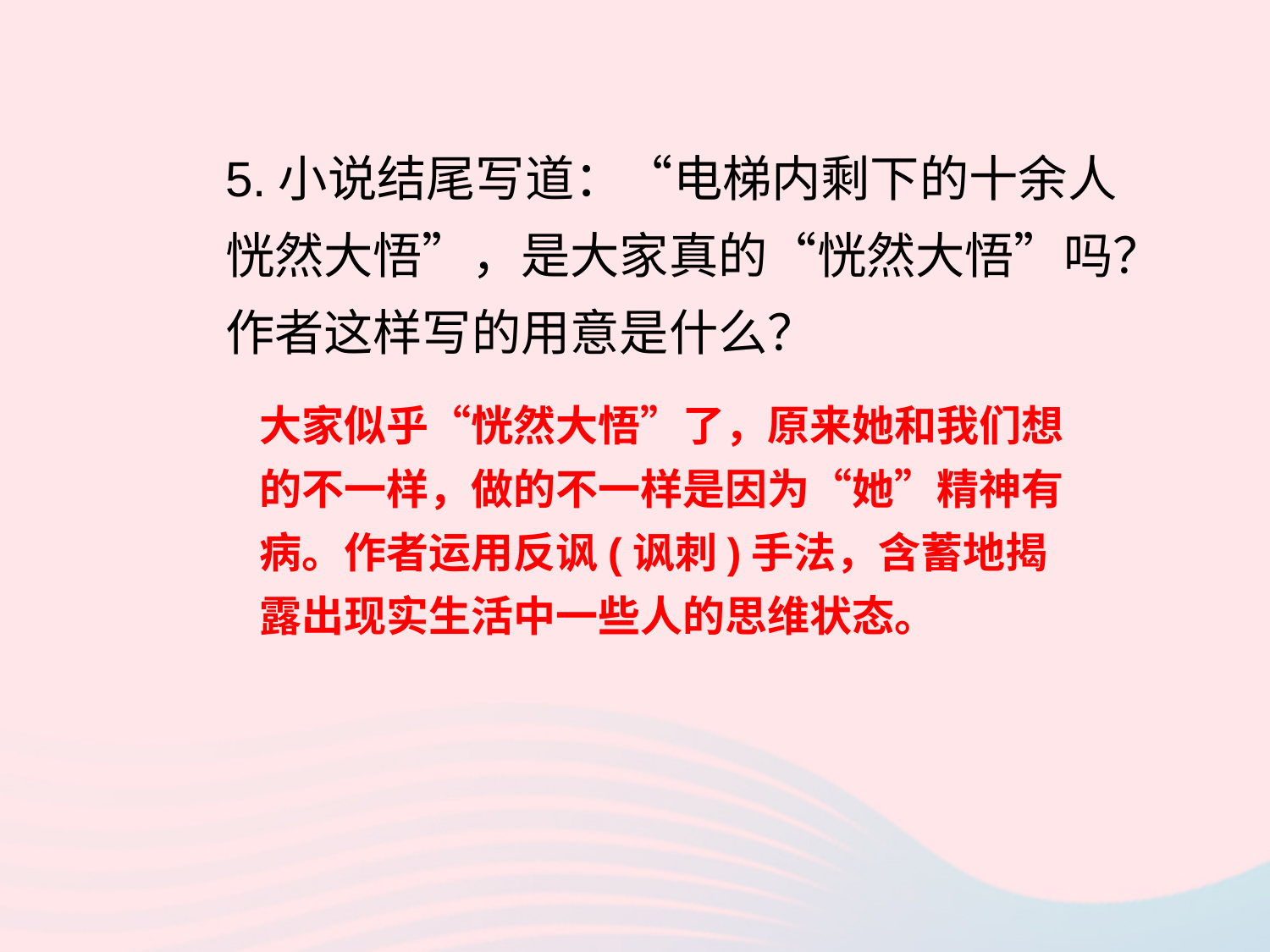

5.小说结尾写道：“电梯内剩下的十余人恍然大悟”，是大家真的“恍然大悟”吗？作者这样写的用意是什么？
大家似乎“恍然大悟”了，原来她和我们想的不一样，做的不一样是因为“她”精神有病。作者运用反讽(讽刺)手法，含蓄地揭露出现实生活中一些人的思维状态。